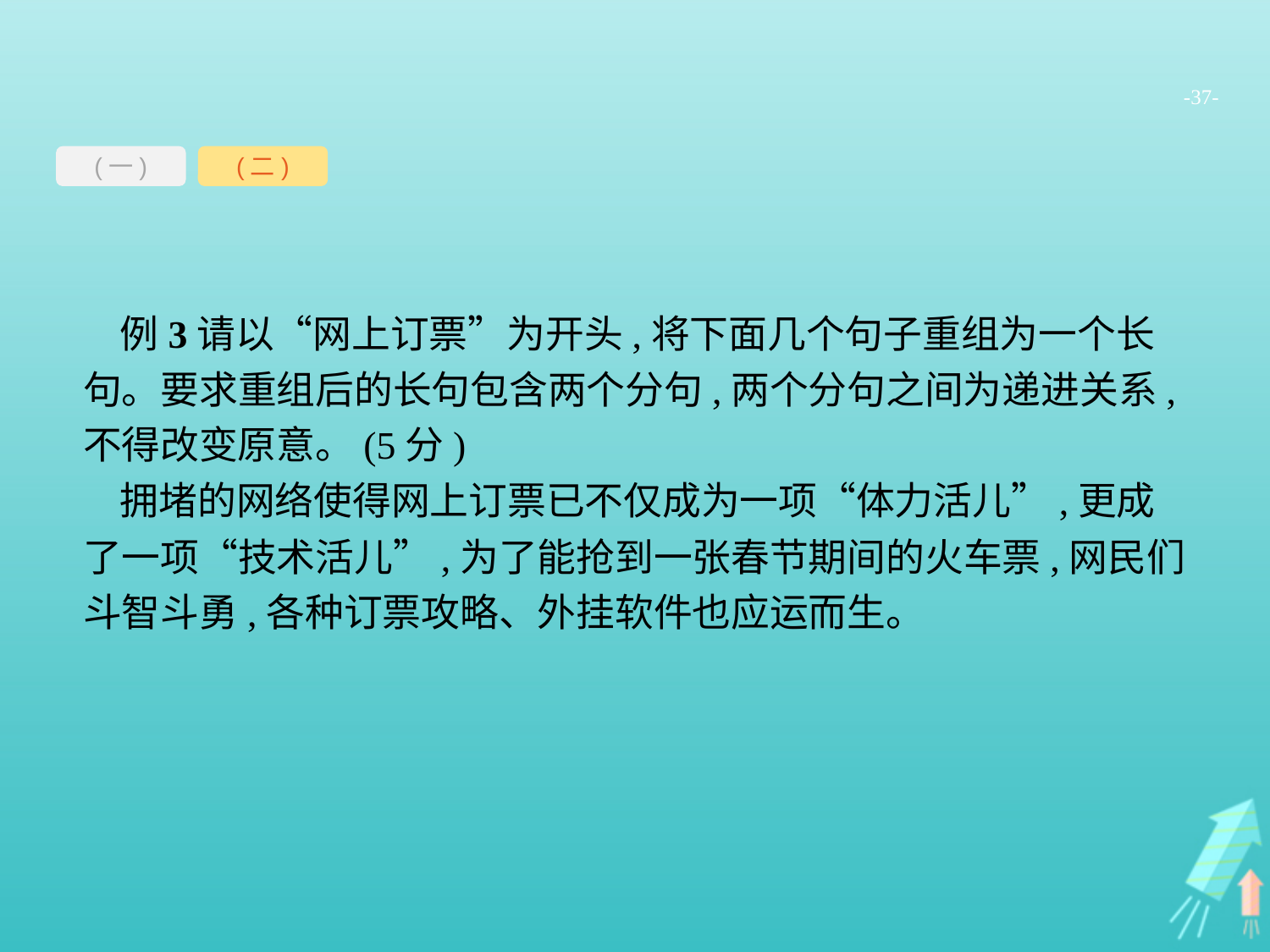

-37-
(一)
(二)
例3请以“网上订票”为开头,将下面几个句子重组为一个长句。要求重组后的长句包含两个分句,两个分句之间为递进关系,不得改变原意。(5分)
拥堵的网络使得网上订票已不仅成为一项“体力活儿”,更成了一项“技术活儿”,为了能抢到一张春节期间的火车票,网民们斗智斗勇,各种订票攻略、外挂软件也应运而生。